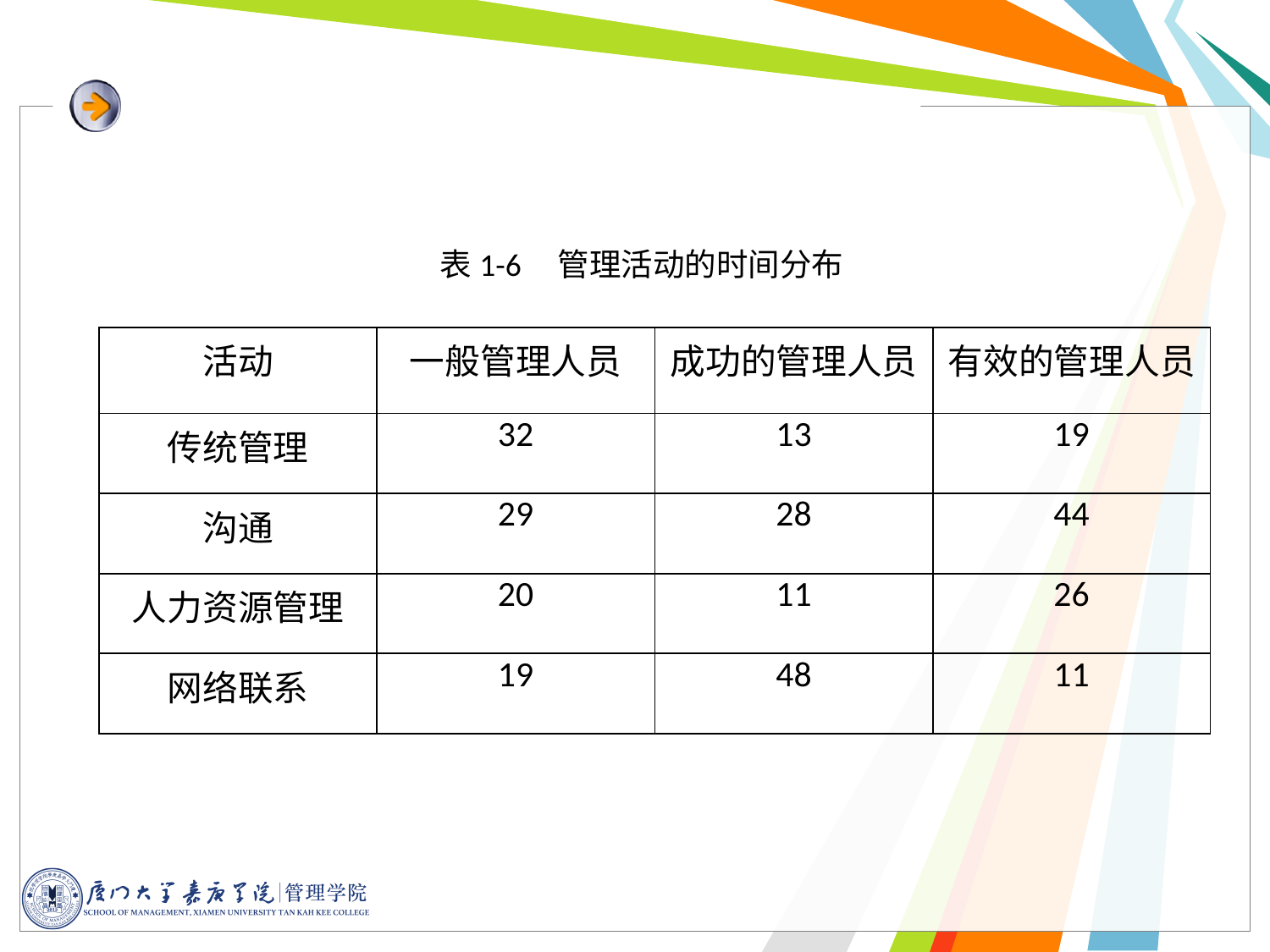

表1-6    管理活动的时间分布
| 活动 | 一般管理人员 | 成功的管理人员 | 有效的管理人员 |
| --- | --- | --- | --- |
| 传统管理 | 32 | 13 | 19 |
| 沟通 | 29 | 28 | 44 |
| 人力资源管理 | 20 | 11 | 26 |
| 网络联系 | 19 | 48 | 11 |